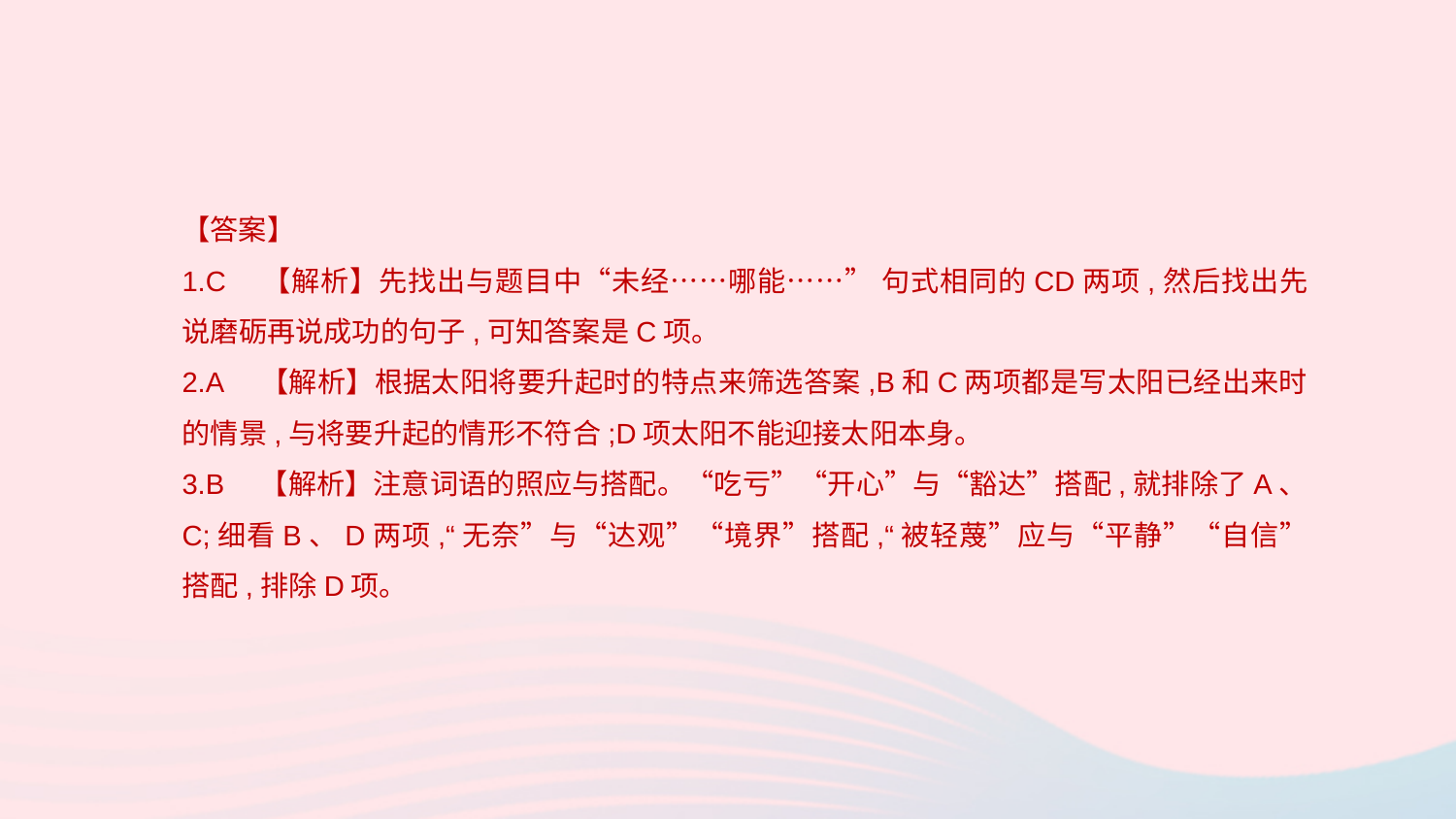

【答案】
1.C　【解析】先找出与题目中“未经……哪能……” 句式相同的CD两项,然后找出先说磨砺再说成功的句子,可知答案是C项。
2.A　【解析】根据太阳将要升起时的特点来筛选答案,B和C两项都是写太阳已经出来时的情景,与将要升起的情形不符合;D项太阳不能迎接太阳本身。
3.B　【解析】注意词语的照应与搭配。“吃亏”“开心”与“豁达”搭配,就排除了A、C;细看B、D两项,“无奈”与“达观”“境界”搭配,“被轻蔑”应与“平静”“自信”搭配,排除D项。